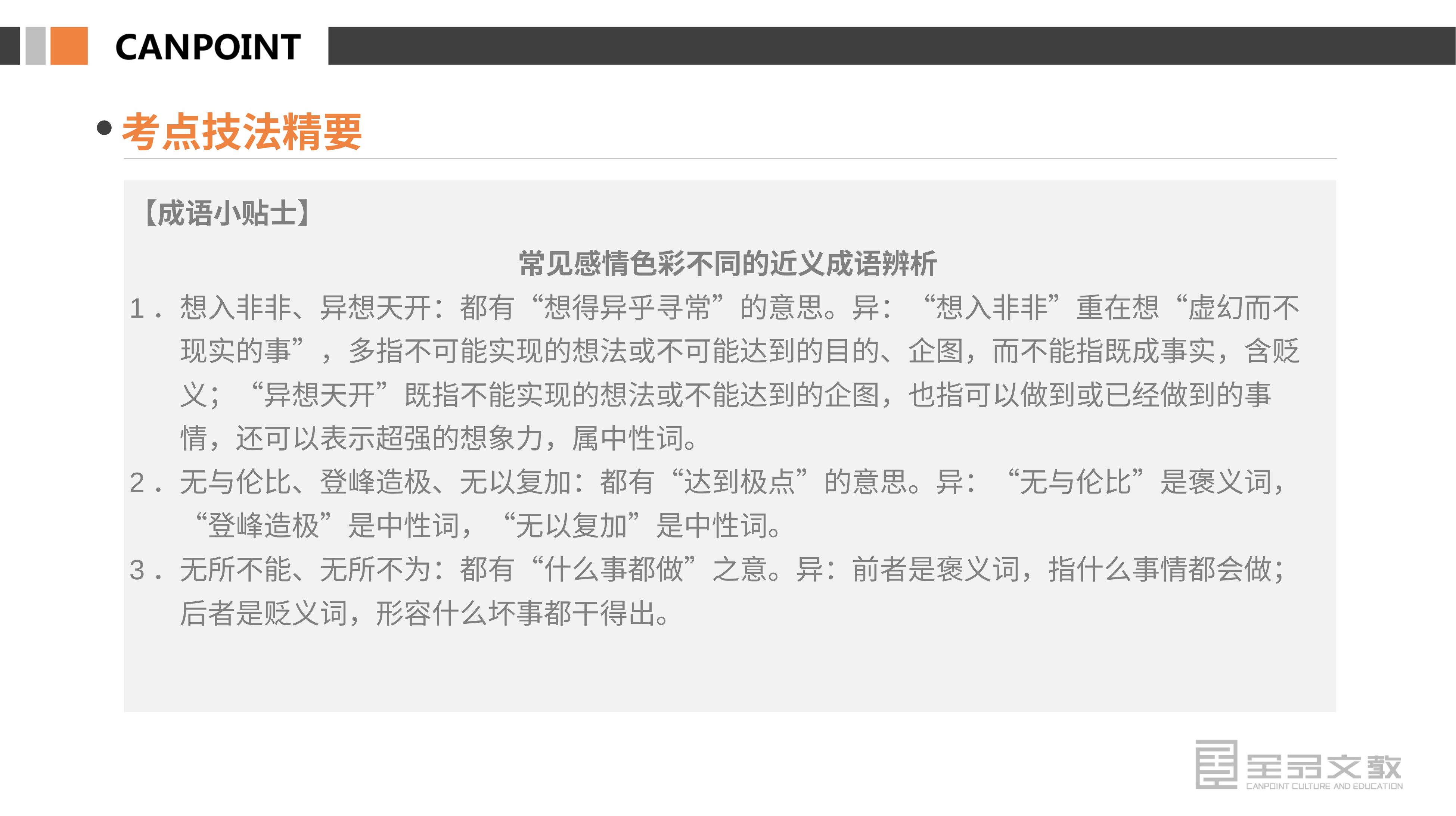

考点技法精要

【成语小贴士】
常见感情色彩不同的近义成语辨析
1．想入非非、异想天开：都有“想得异乎寻常”的意思。异：“想入非非”重在想“虚幻而不现实的事”，多指不可能实现的想法或不可能达到的目的、企图，而不能指既成事实，含贬义；“异想天开”既指不能实现的想法或不能达到的企图，也指可以做到或已经做到的事情，还可以表示超强的想象力，属中性词。
2．无与伦比、登峰造极、无以复加：都有“达到极点”的意思。异：“无与伦比”是褒义词，“登峰造极”是中性词，“无以复加”是中性词。
3．无所不能、无所不为：都有“什么事都做”之意。异：前者是褒义词，指什么事情都会做；后者是贬义词，形容什么坏事都干得出。